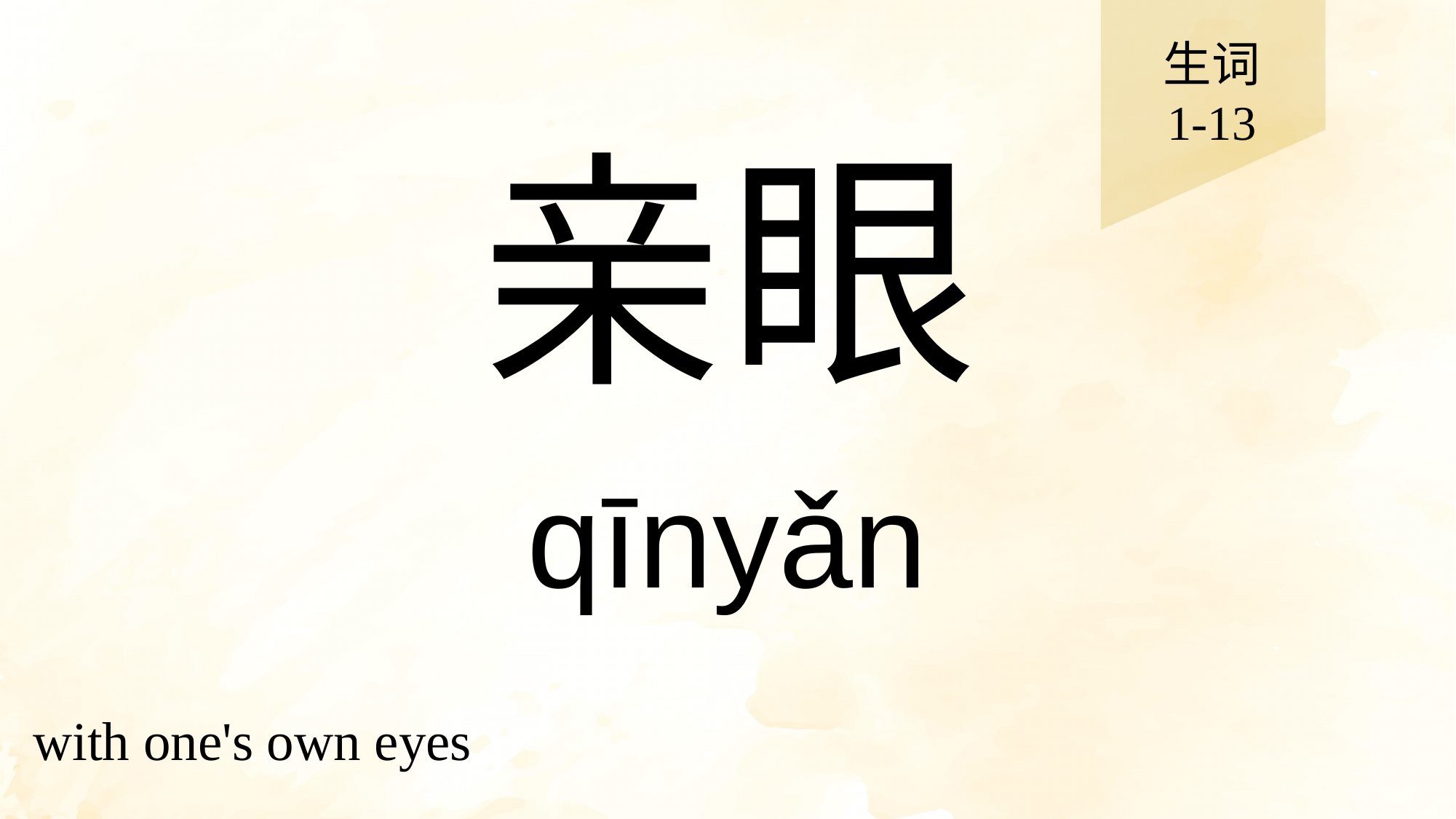

生词
1-13
# 亲眼
qīnyǎn
with one's own eyes